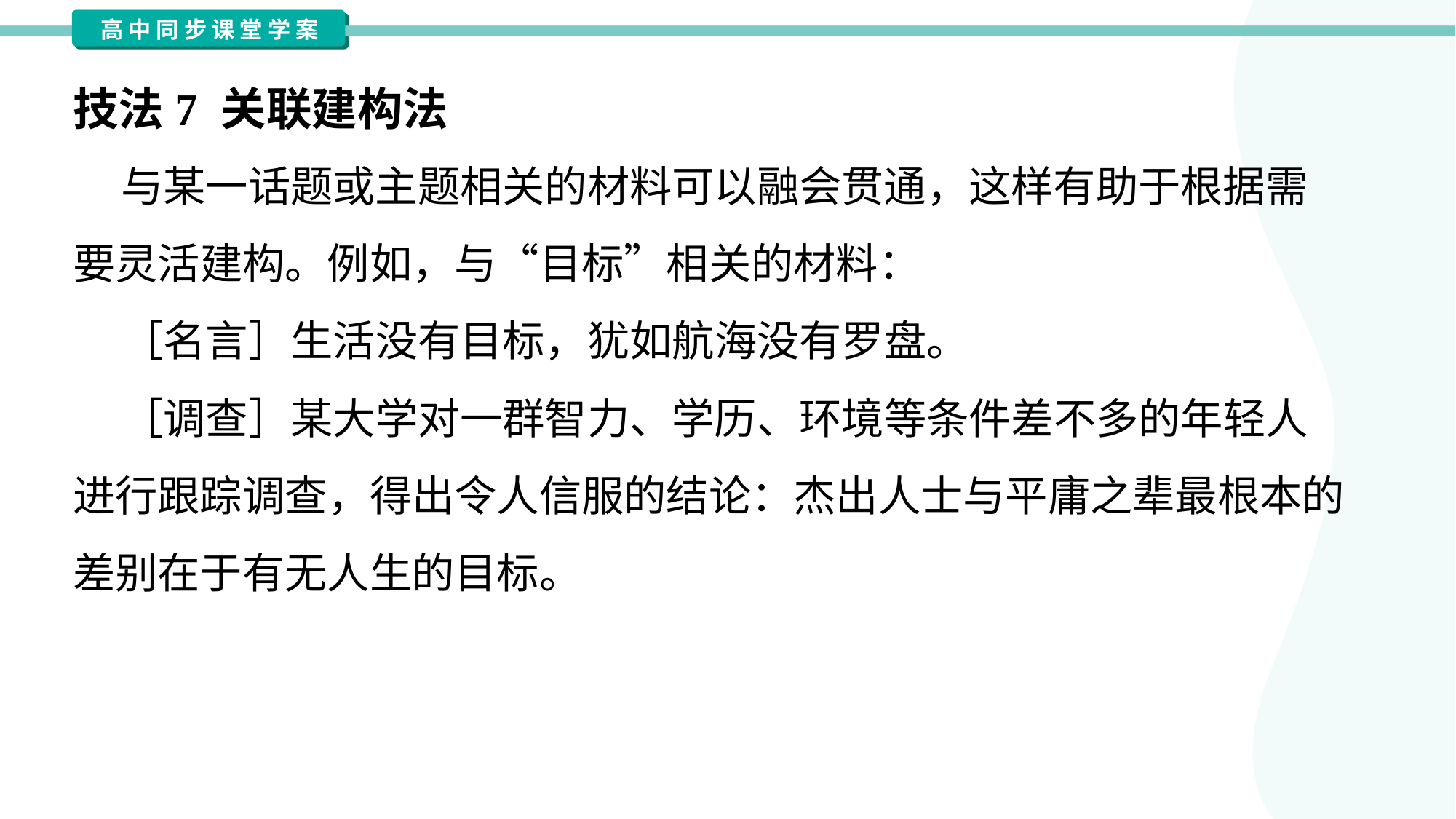

技法7 关联建构法
    与某一话题或主题相关的材料可以融会贯通，这样有助于根据需
要灵活建构。例如，与“目标”相关的材料：
    ［名言］生活没有目标，犹如航海没有罗盘。
    ［调查］某大学对一群智力、学历、环境等条件差不多的年轻人
进行跟踪调查，得出令人信服的结论：杰出人士与平庸之辈最根本的
差别在于有无人生的目标。